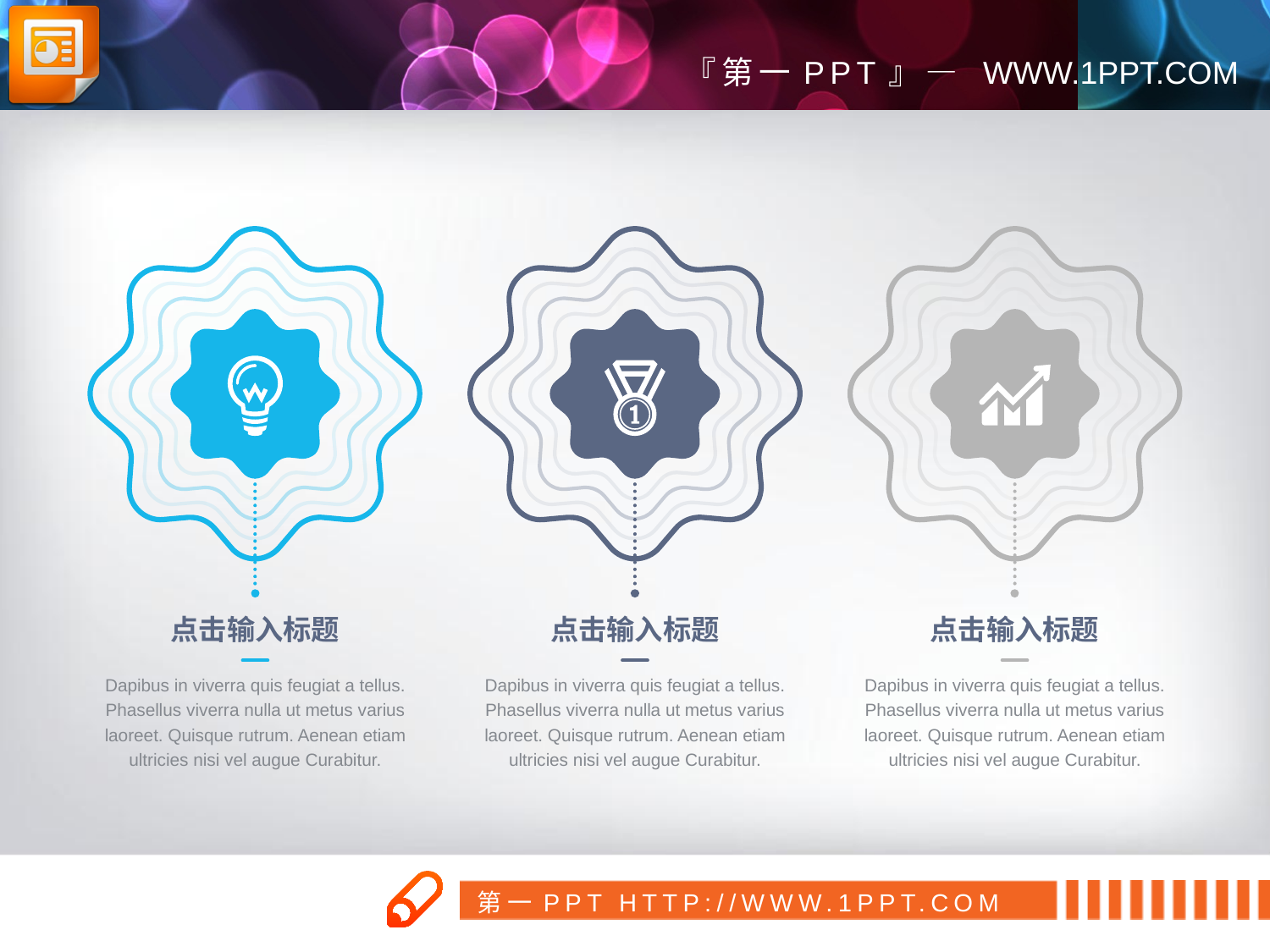

点击输入标题
Dapibus in viverra quis feugiat a tellus. Phasellus viverra nulla ut metus varius laoreet. Quisque rutrum. Aenean etiam ultricies nisi vel augue Curabitur.
点击输入标题
Dapibus in viverra quis feugiat a tellus. Phasellus viverra nulla ut metus varius laoreet. Quisque rutrum. Aenean etiam ultricies nisi vel augue Curabitur.
点击输入标题
Dapibus in viverra quis feugiat a tellus. Phasellus viverra nulla ut metus varius laoreet. Quisque rutrum. Aenean etiam ultricies nisi vel augue Curabitur.